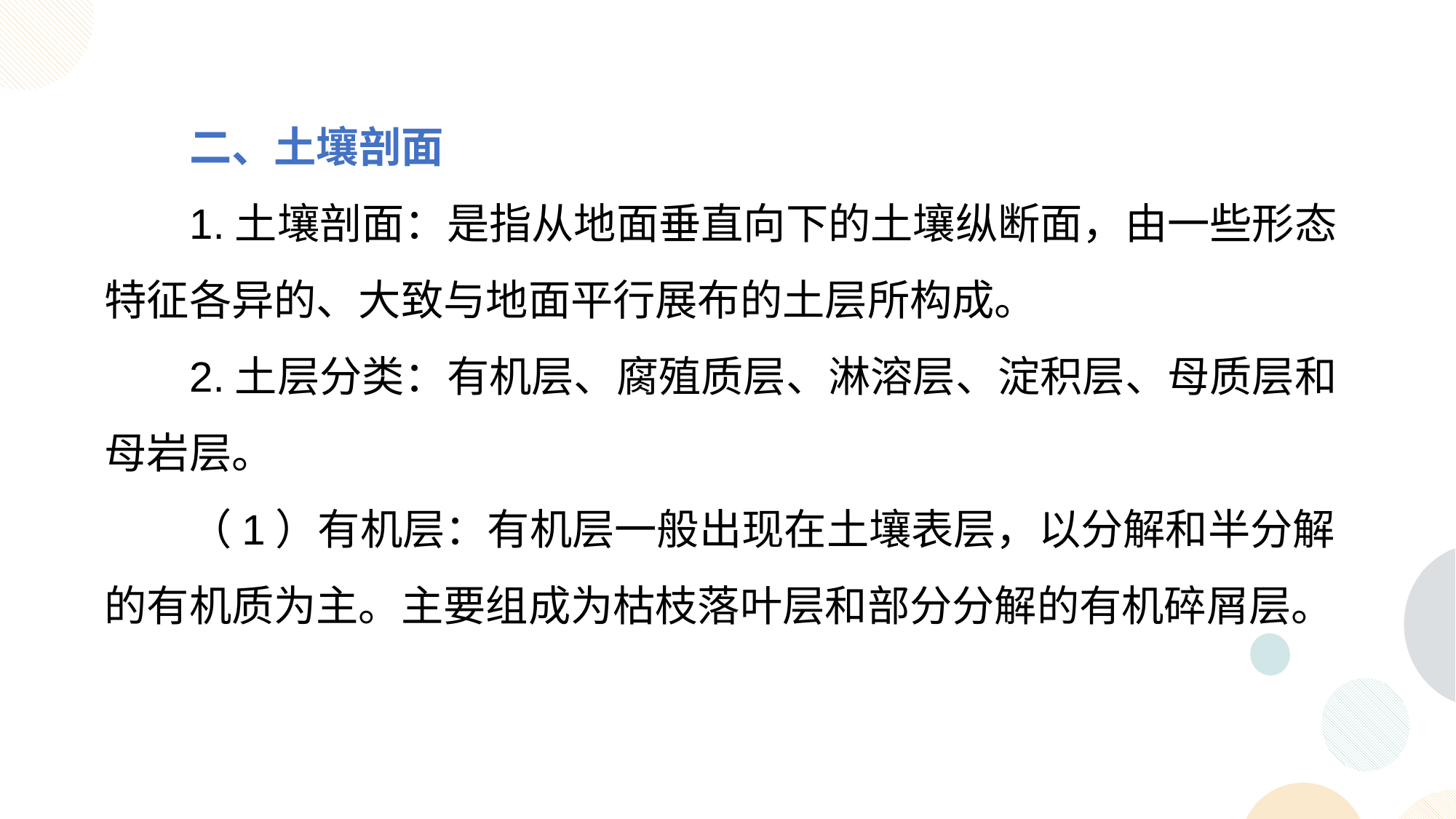

二、土壤剖面
1.土壤剖面：是指从地面垂直向下的土壤纵断面，由一些形态特征各异的、大致与地面平行展布的土层所构成。
2.土层分类：有机层、腐殖质层、淋溶层、淀积层、母质层和母岩层。
（1）有机层：有机层一般出现在土壤表层，以分解和半分解的有机质为主。主要组成为枯枝落叶层和部分分解的有机碎屑层。